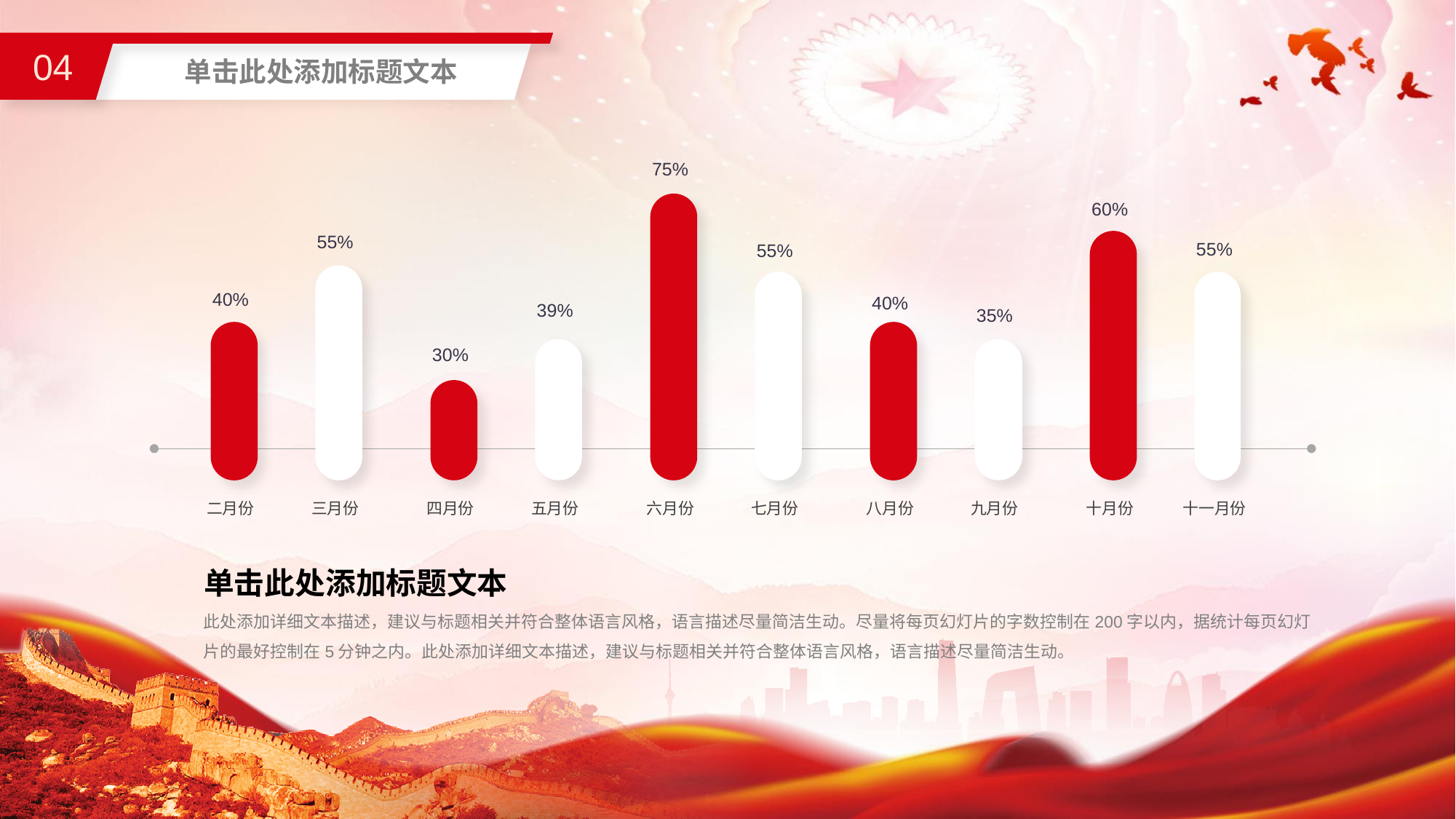

04

单击此处添加标题文本
75%
60%

55%

55%
55%

40%
40%
39%
35%

30%

二月份
三月份
四月份
五月份
六月份
七月份
八月份
九月份
十月份
十一月份
单击此处添加标题文本
此处添加详细文本描述，建议与标题相关并符合整体语言风格，语言描述尽量简洁生动。尽量将每页幻灯片的字数控制在200字以内，据统计每页幻灯片的最好控制在5分钟之内。此处添加详细文本描述，建议与标题相关并符合整体语言风格，语言描述尽量简洁生动。